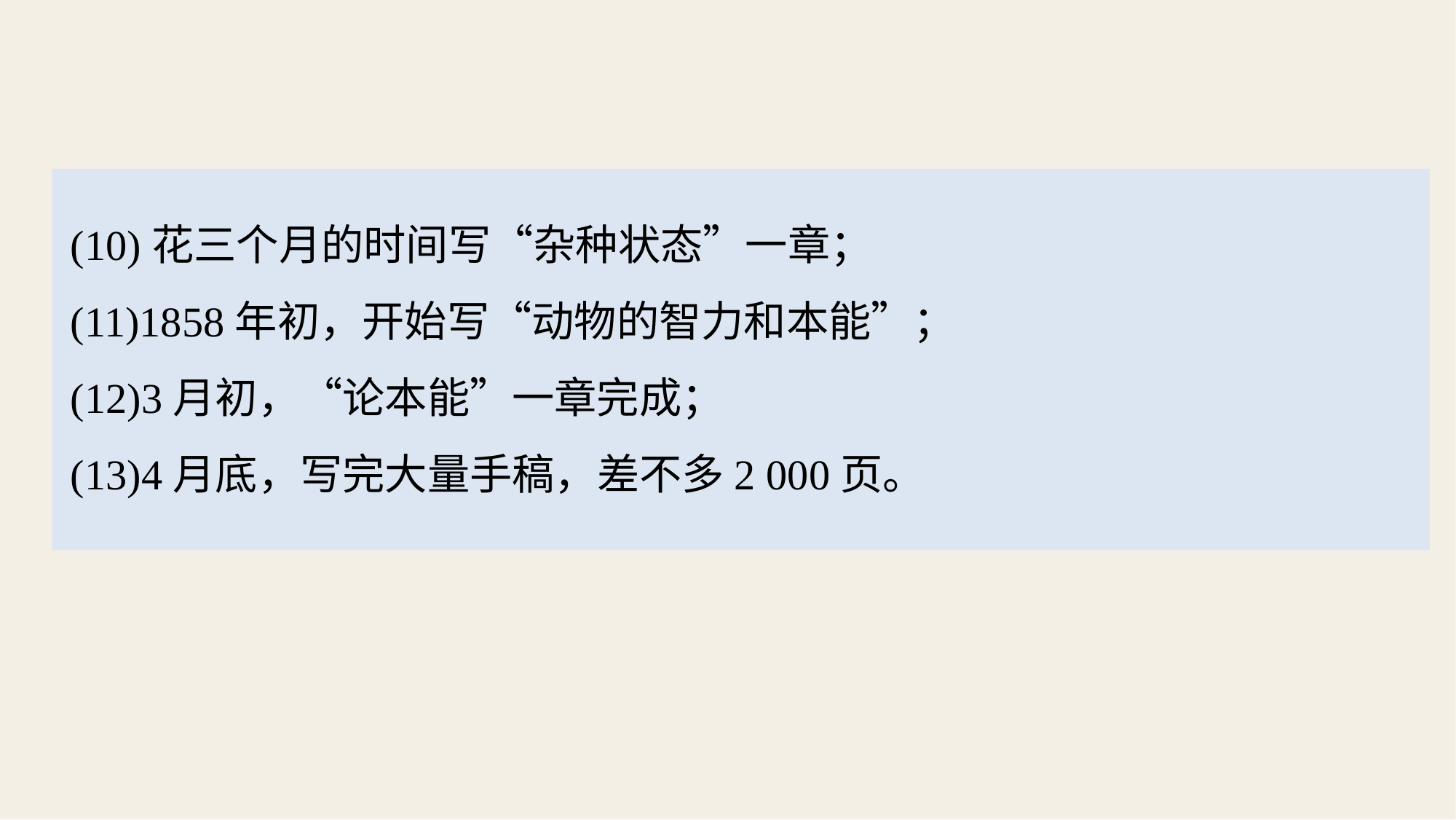

(10)花三个月的时间写“杂种状态”一章；
(11)1858年初，开始写“动物的智力和本能”；
(12)3月初，“论本能”一章完成；
(13)4月底，写完大量手稿，差不多2 000页。